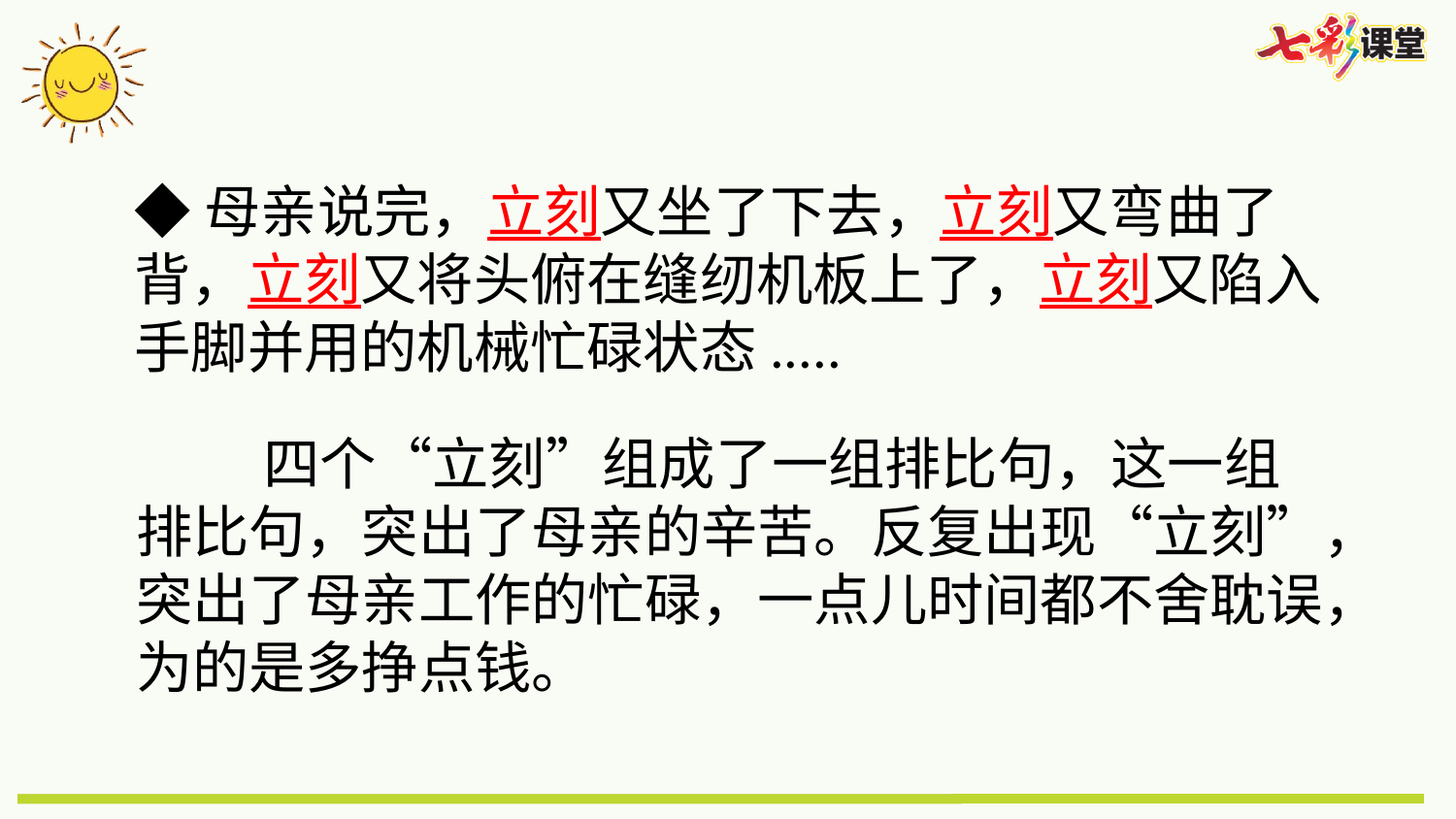

◆母亲说完，立刻又坐了下去，立刻又弯曲了背，立刻又将头俯在缝纫机板上了，立刻又陷入手脚并用的机械忙碌状态.....
         四个“立刻”组成了一组排比句，这一组排比句，突出了母亲的辛苦。反复出现“立刻”，突出了母亲工作的忙碌，一点儿时间都不舍耽误，为的是多挣点钱。